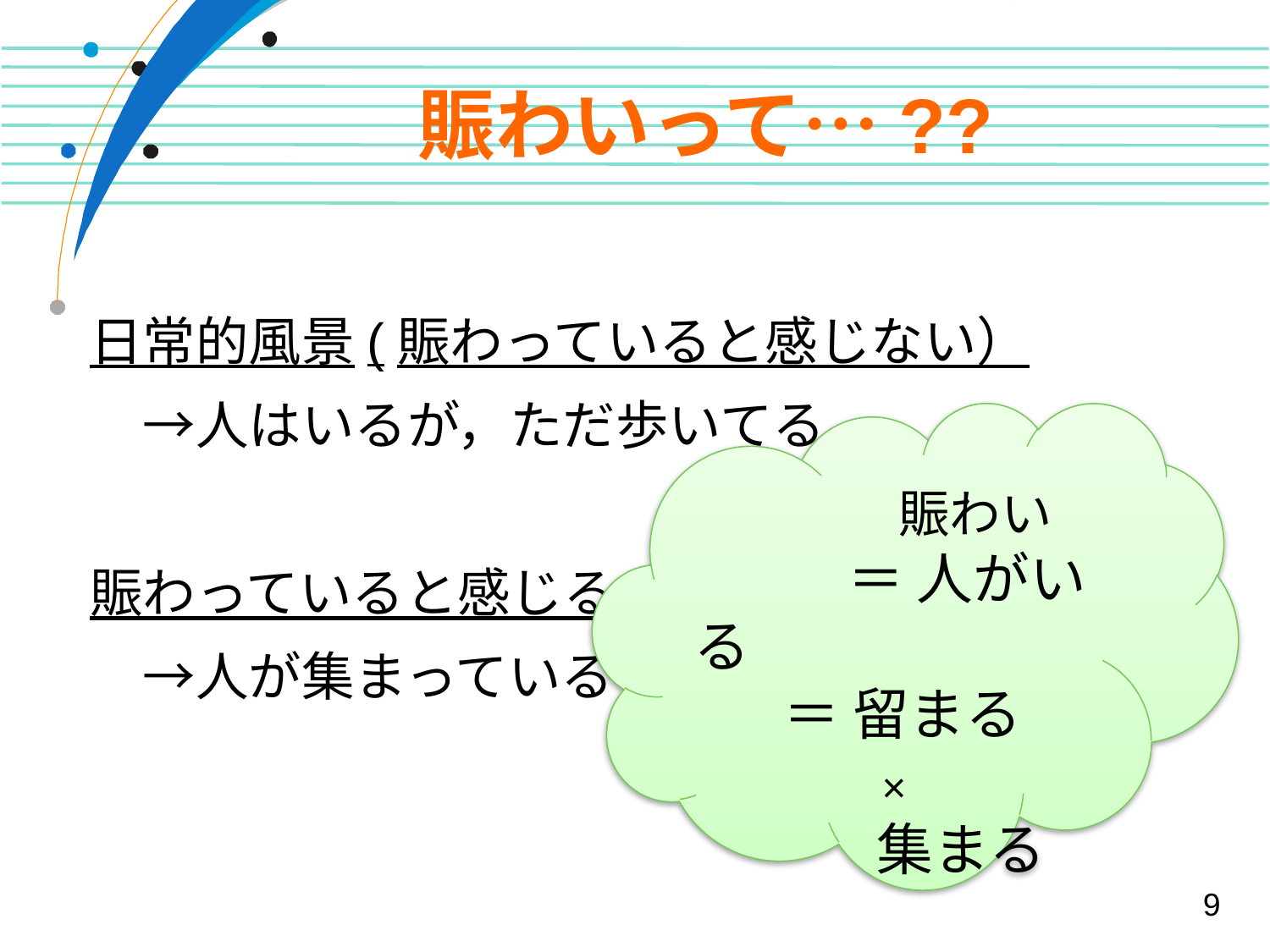

# 賑わいって…??
日常的風景(賑わっていると感じない）
　→人はいるが，ただ歩いてる

賑わっていると感じる
　→人が集まっている
　　　　賑わい
　　　＝ 人がいる
      ＝ 留まる
　　×
　　  集まる
9